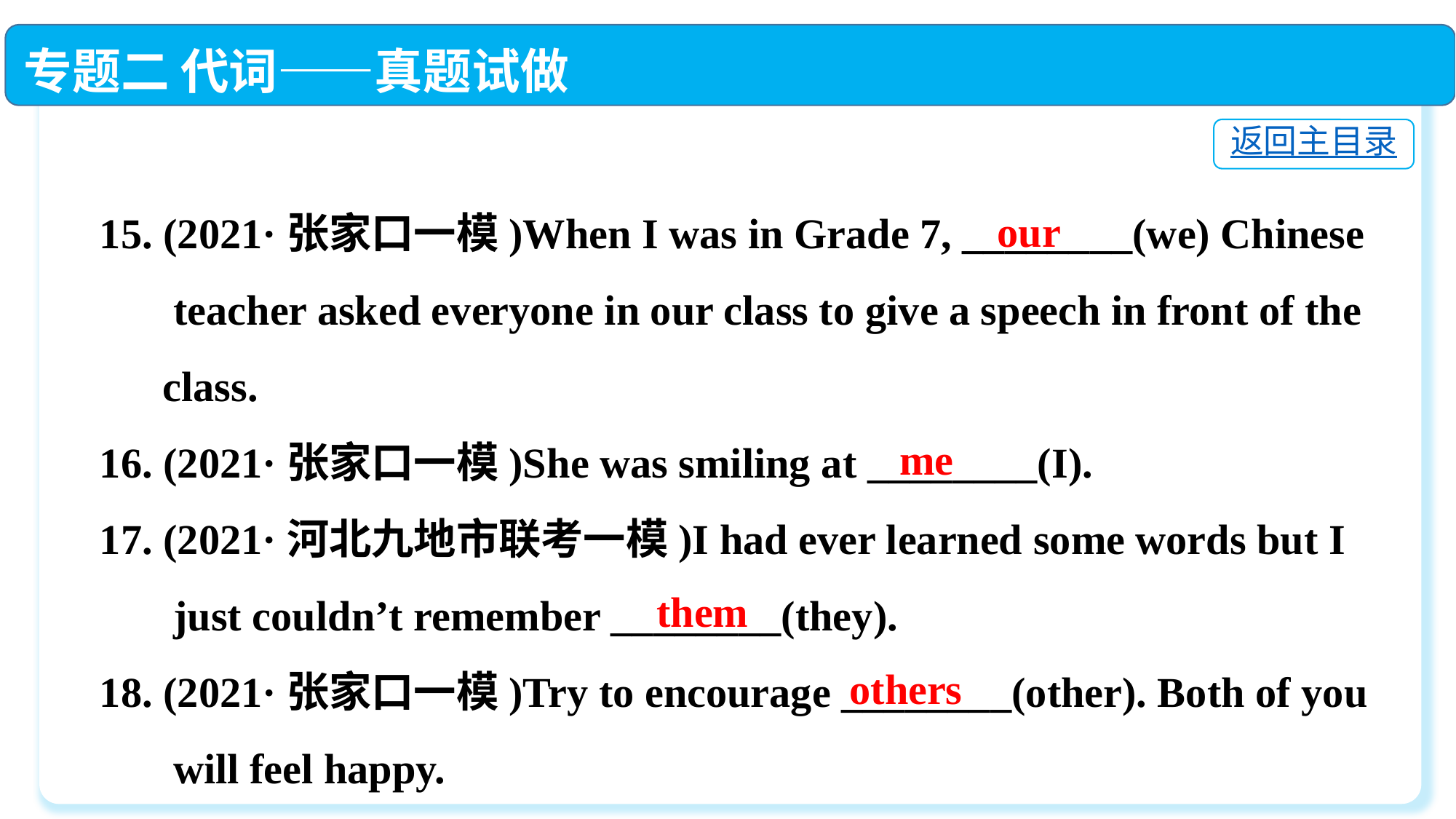

专题二 代词——真题试做

返回主目录
15. (2021·张家口一模)When I was in Grade 7, ________(we) Chinese
       teacher asked everyone in our class to give a speech in front of the
      class.
16. (2021·张家口一模)She was smiling at ________(I).
17. (2021·河北九地市联考一模)I had ever learned some words but I
       just couldn’t remember ________(they).
18. (2021·张家口一模)Try to encourage ________(other). Both of you
       will feel happy.
our
me
them
others